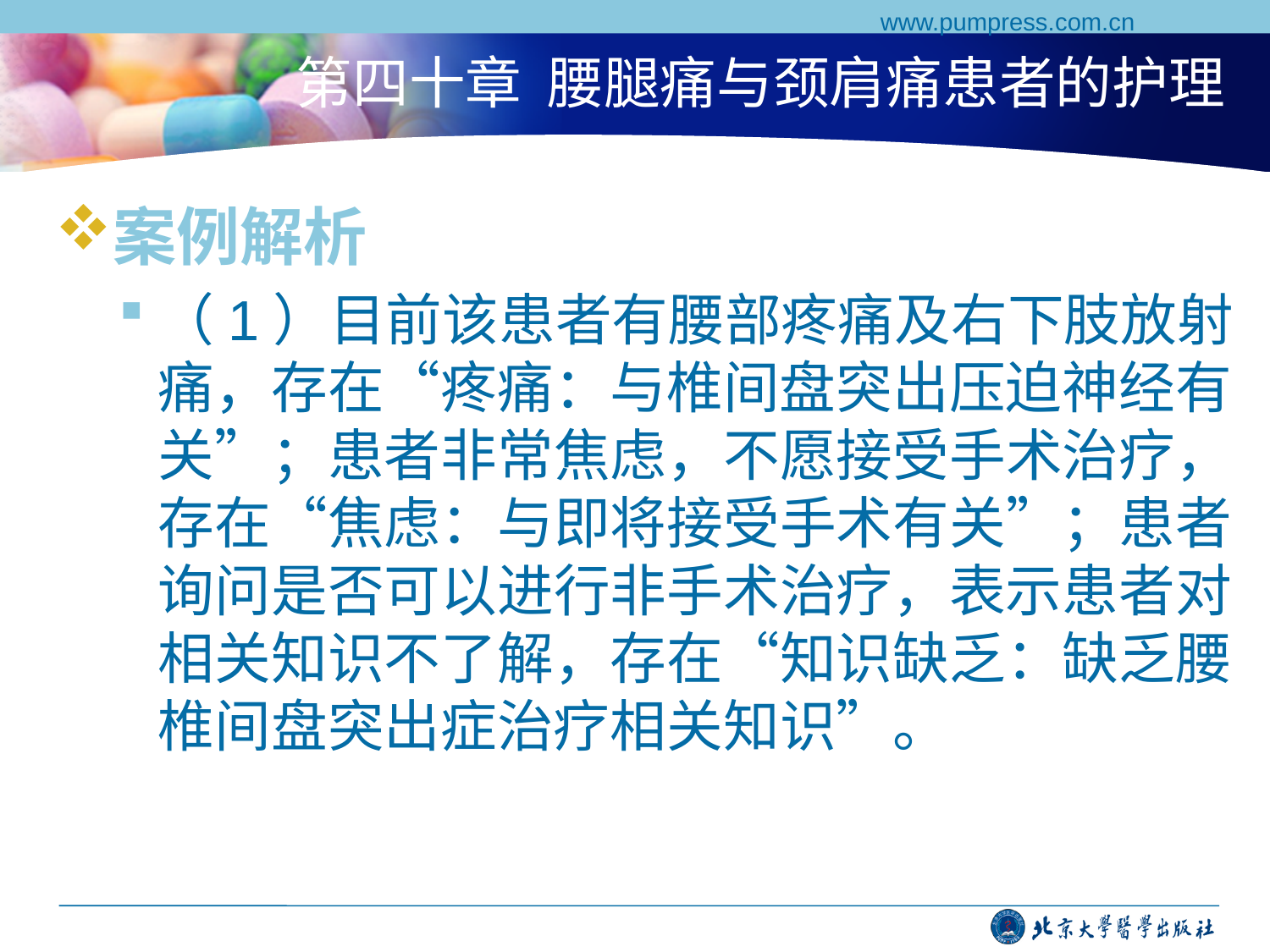

www.pumpress.com.cn
# 第四十章  腰腿痛与颈肩痛患者的护理
案例解析
（1）目前该患者有腰部疼痛及右下肢放射痛，存在“疼痛：与椎间盘突出压迫神经有关”；患者非常焦虑，不愿接受手术治疗，存在“焦虑：与即将接受手术有关”；患者询问是否可以进行非手术治疗，表示患者对相关知识不了解，存在“知识缺乏：缺乏腰椎间盘突出症治疗相关知识”。